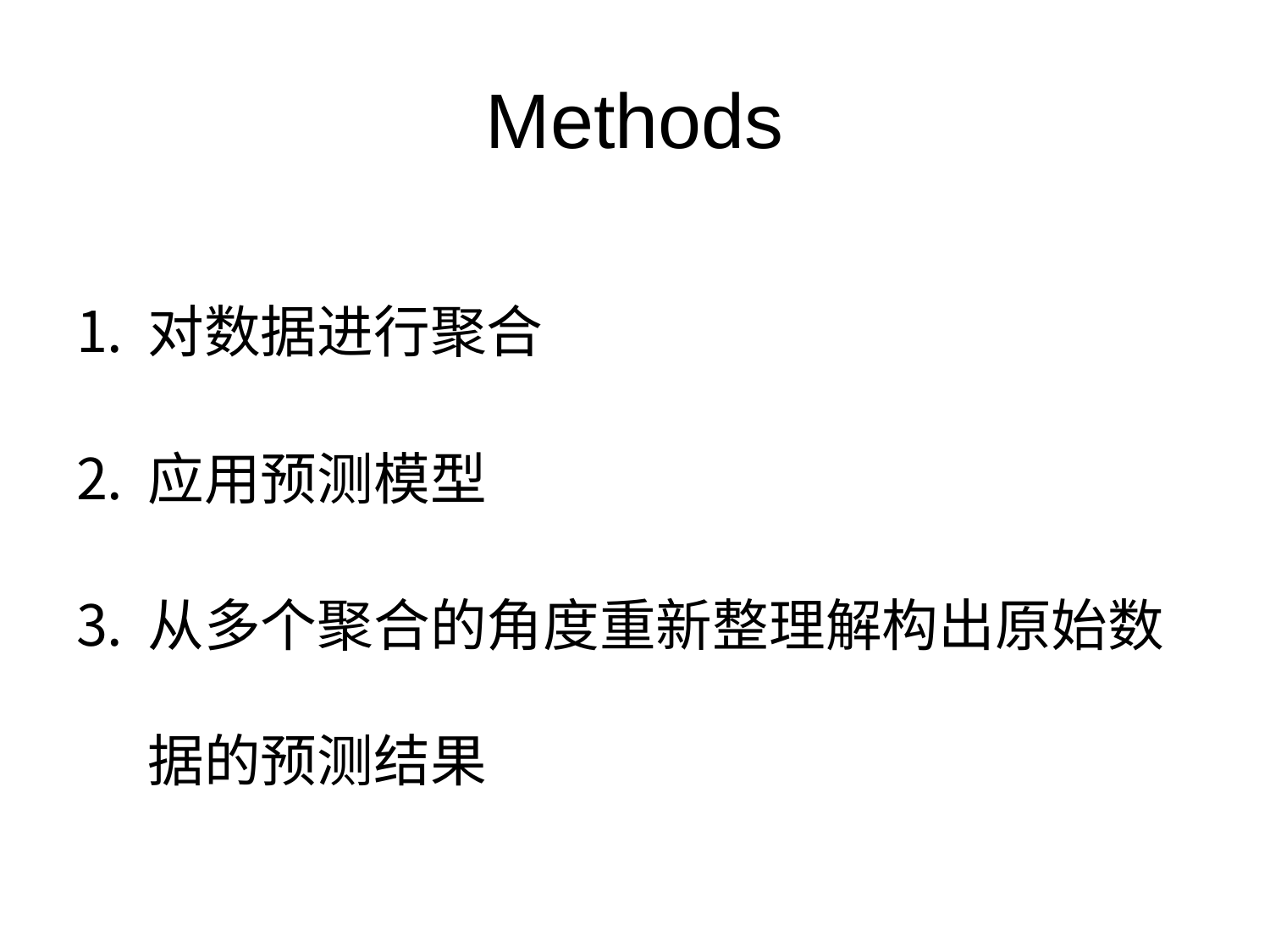

# Methods
对数据进行聚合
应用预测模型
从多个聚合的角度重新整理解构出原始数据的预测结果